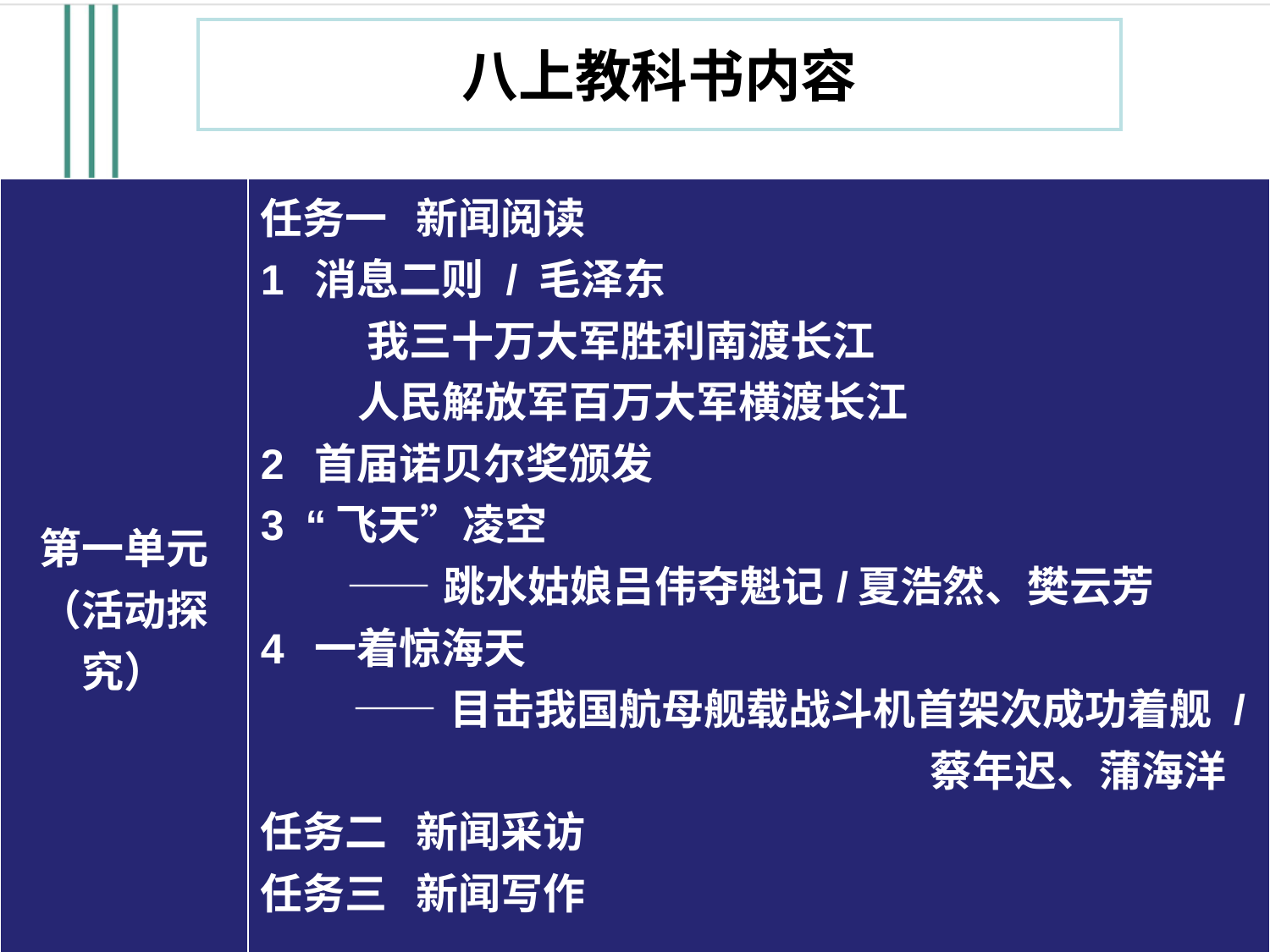

八上教科书内容
| 第一单元 （活动探究） | 任务一 新闻阅读 1 消息二则 / 毛泽东      我三十万大军胜利南渡长江     人民解放军百万大军横渡长江 2 首届诺贝尔奖颁发  3 “飞天”凌空 ——跳水姑娘吕伟夺魁记/夏浩然、樊云芳 4 一着惊海天 ——目击我国航母舰载战斗机首架次成功着舰 / 蔡年迟、蒲海洋  任务二 新闻采访 任务三 新闻写作 口语交际 讲述 |
| --- | --- |